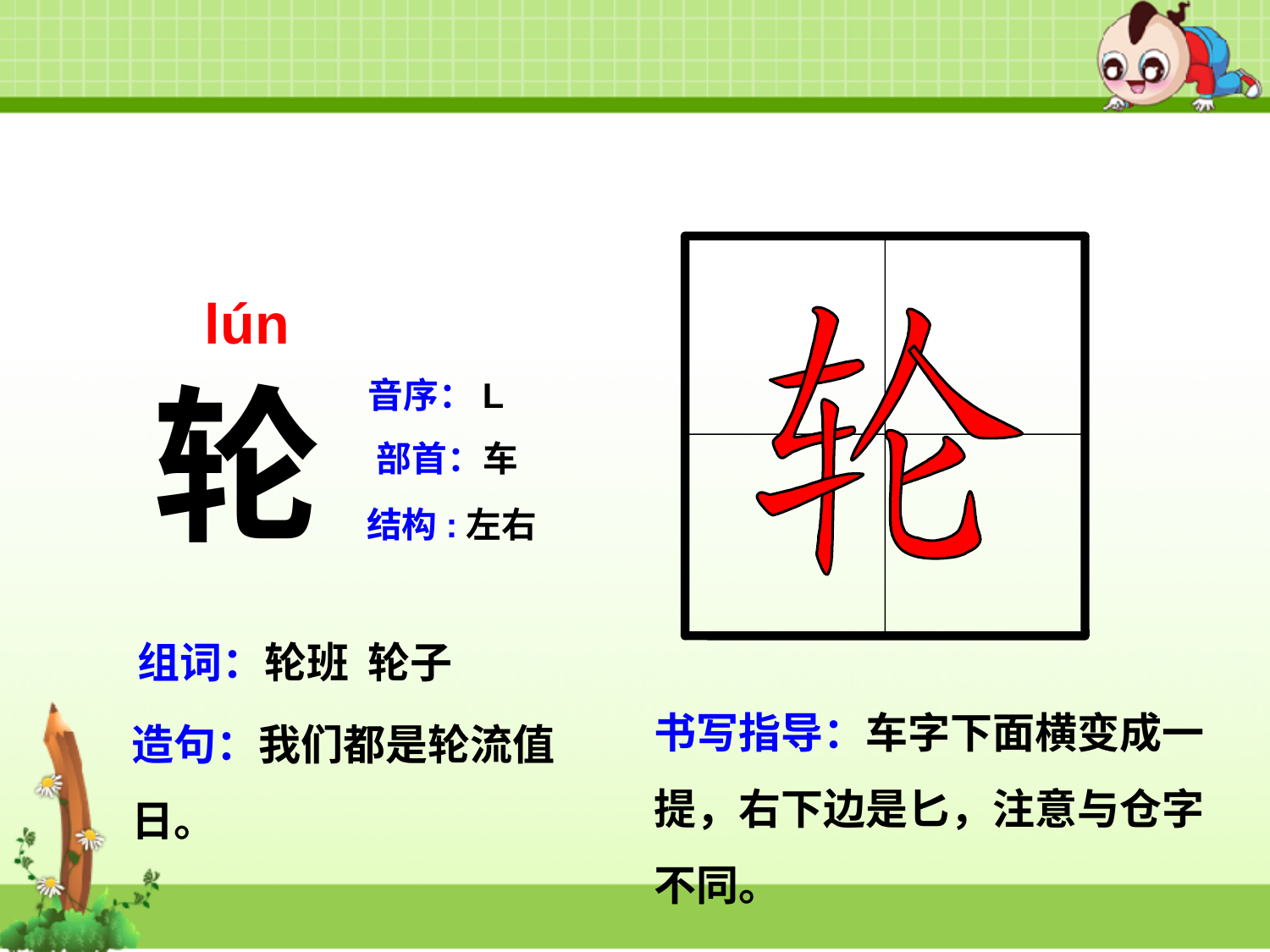

lún

轮

音序：L

部首：车

结构:左右
组词：轮班  轮子
书写指导：车字下面横变成一提，右下边是匕，注意与仓字不同。
造句：我们都是轮流值日。